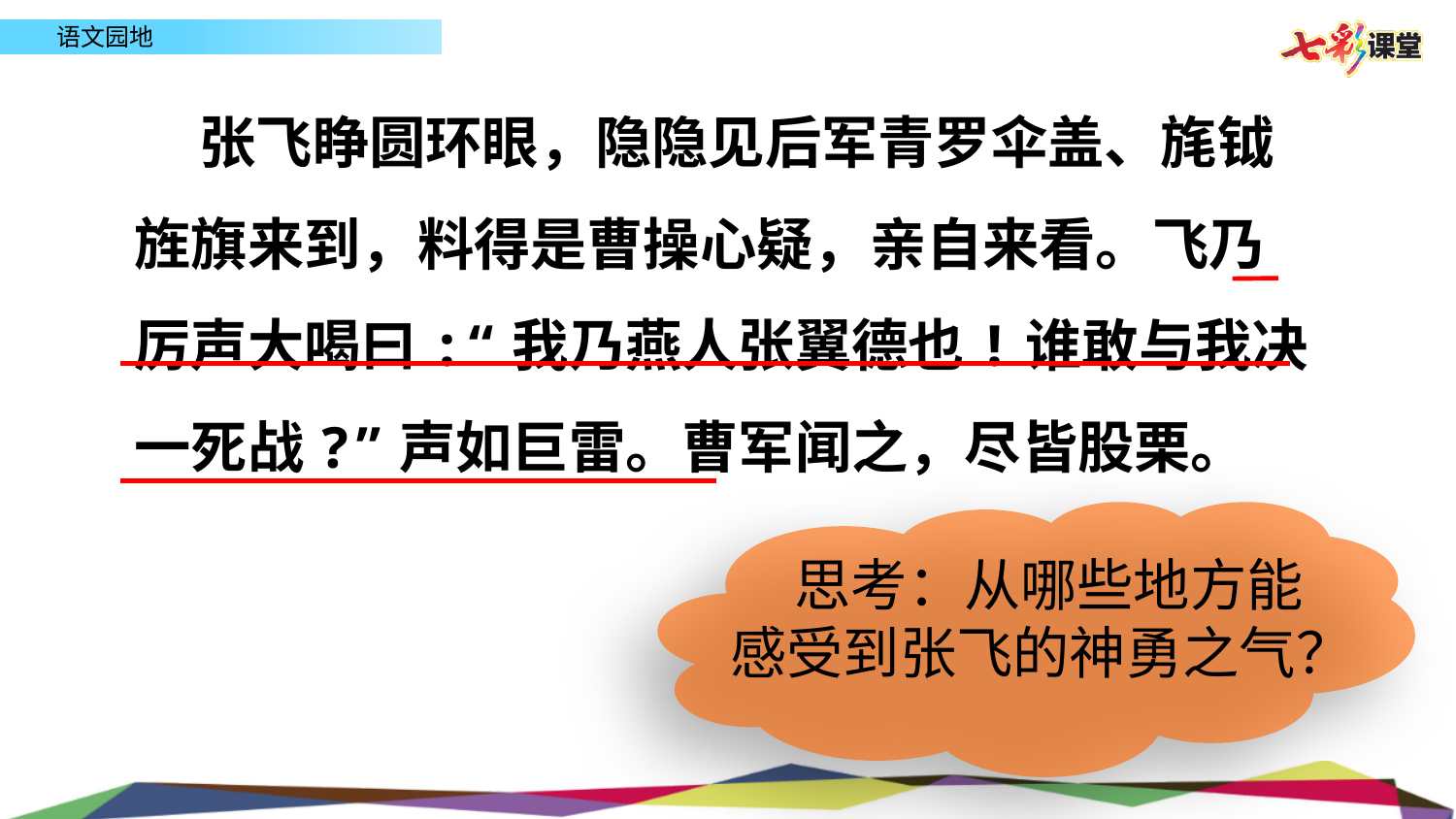

张飞睁圆环眼，隐隐见后军青罗伞盖、旄钺旌旗来到，料得是曹操心疑，亲自来看。飞乃厉声大喝曰:“我乃燕人张翼德也!谁敢与我决一死战?”声如巨雷。曹军闻之，尽皆股栗。

    思考：从哪些地方能感受到张飞的神勇之气？